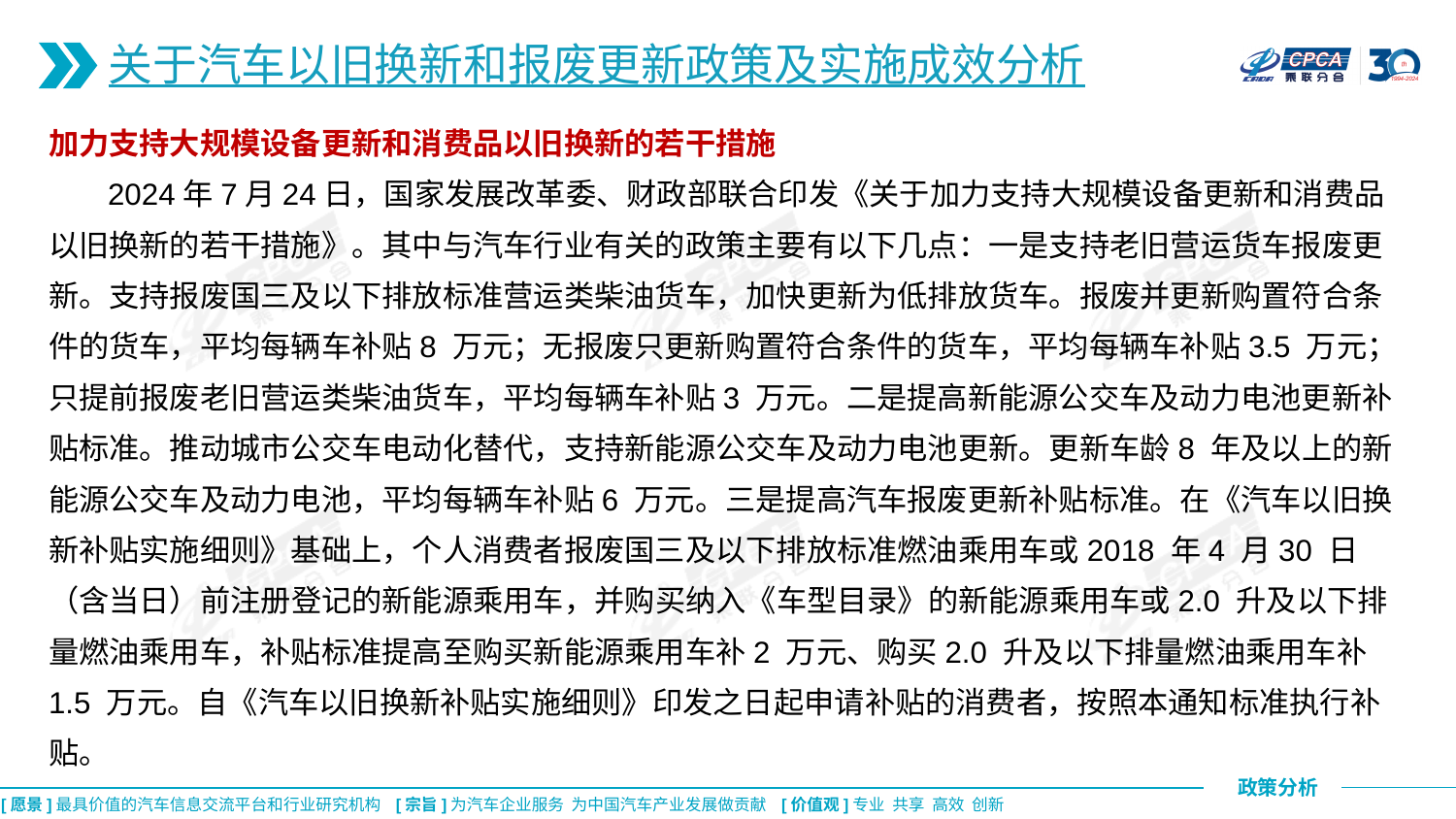

关于汽车以旧换新和报废更新政策及实施成效分析
加力支持大规模设备更新和消费品以旧换新的若干措施
       2024年7月24日，国家发展改革委、财政部联合印发《关于加力支持大规模设备更新和消费品以旧换新的若干措施》。其中与汽车行业有关的政策主要有以下几点：一是支持老旧营运货车报废更新。支持报废国三及以下排放标准营运类柴油货车，加快更新为低排放货车。报废并更新购置符合条件的货车，平均每辆车补贴8 万元；无报废只更新购置符合条件的货车，平均每辆车补贴3.5 万元；只提前报废老旧营运类柴油货车，平均每辆车补贴3 万元。二是提高新能源公交车及动力电池更新补贴标准。推动城市公交车电动化替代，支持新能源公交车及动力电池更新。更新车龄8 年及以上的新能源公交车及动力电池，平均每辆车补贴6 万元。三是提高汽车报废更新补贴标准。在《汽车以旧换新补贴实施细则》基础上，个人消费者报废国三及以下排放标准燃油乘用车或2018 年4 月30 日（含当日）前注册登记的新能源乘用车，并购买纳入《车型目录》的新能源乘用车或2.0 升及以下排量燃油乘用车，补贴标准提高至购买新能源乘用车补2 万元、购买2.0 升及以下排量燃油乘用车补1.5 万元。自《汽车以旧换新补贴实施细则》印发之日起申请补贴的消费者，按照本通知标准执行补贴。